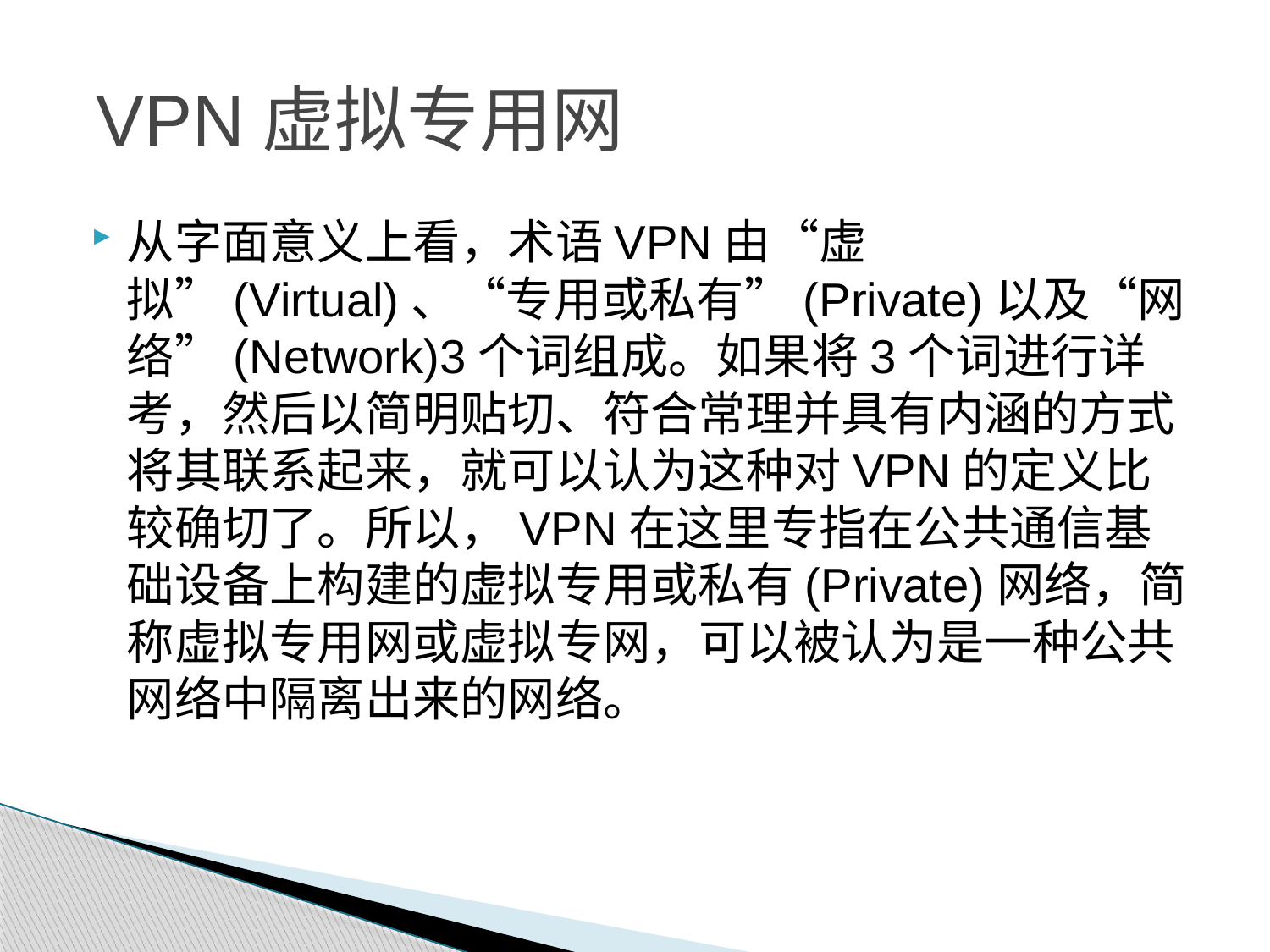

# VPN虚拟专用网
从字面意义上看，术语VPN由“虚拟”(Virtual)、“专用或私有”(Private)以及“网络”(Network)3个词组成。如果将3个词进行详考，然后以简明贴切、符合常理并具有内涵的方式将其联系起来，就可以认为这种对VPN的定义比较确切了。所以，VPN在这里专指在公共通信基础设备上构建的虚拟专用或私有(Private)网络，简称虚拟专用网或虚拟专网，可以被认为是一种公共网络中隔离出来的网络。